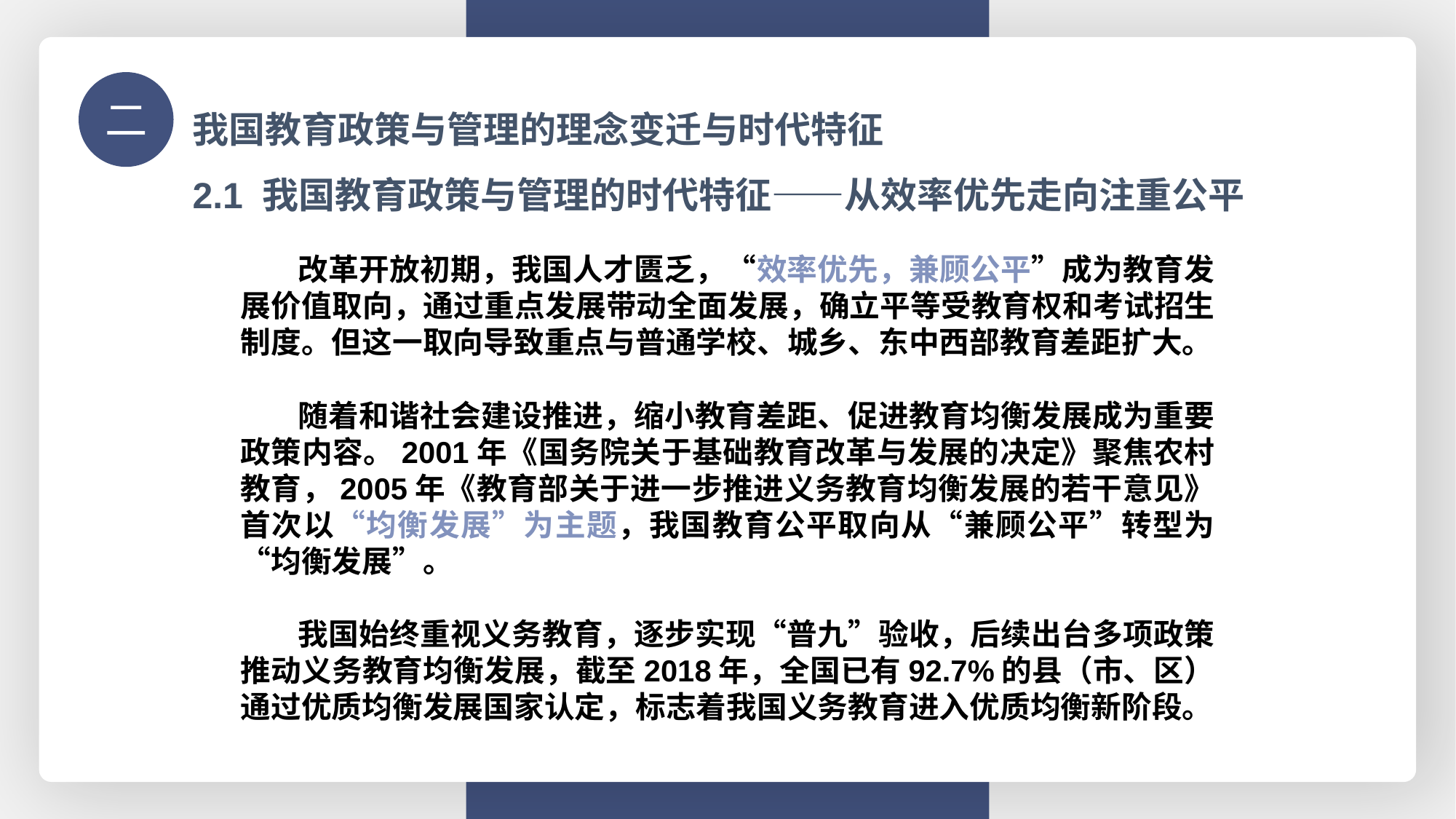

我国教育政策与管理的理念变迁与时代特征
二
2.1 我国教育政策与管理的时代特征——从效率优先走向注重公平
       改革开放初期，我国人才匮乏，“效率优先，兼顾公平”成为教育发展价值取向，通过重点发展带动全面发展，确立平等受教育权和考试招生制度。但这一取向导致重点与普通学校、城乡、东中西部教育差距扩大。

       随着和谐社会建设推进，缩小教育差距、促进教育均衡发展成为重要政策内容。2001年《国务院关于基础教育改革与发展的决定》聚焦农村教育，2005年《教育部关于进一步推进义务教育均衡发展的若干意见》首次以“均衡发展”为主题，我国教育公平取向从“兼顾公平”转型为“均衡发展”。

       我国始终重视义务教育，逐步实现“普九”验收，后续出台多项政策推动义务教育均衡发展，截至2018年，全国已有92.7%的县（市、区）通过优质均衡发展国家认定，标志着我国义务教育进入优质均衡新阶段。